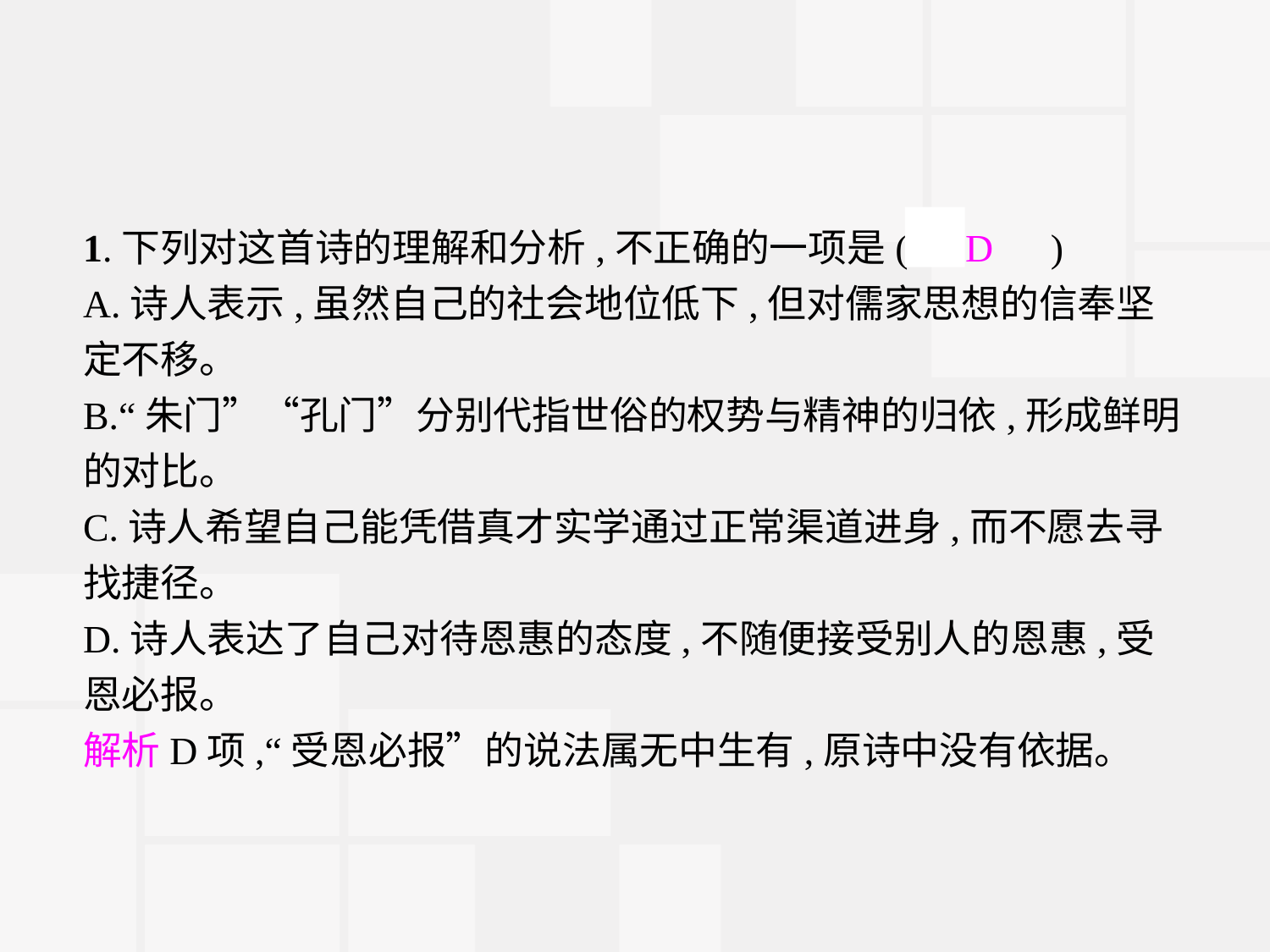

1.下列对这首诗的理解和分析,不正确的一项是(　D　)
A.诗人表示,虽然自己的社会地位低下,但对儒家思想的信奉坚定不移。
B.“朱门”“孔门”分别代指世俗的权势与精神的归依,形成鲜明的对比。
C.诗人希望自己能凭借真才实学通过正常渠道进身,而不愿去寻找捷径。
D.诗人表达了自己对待恩惠的态度,不随便接受别人的恩惠,受恩必报。
解析D项,“受恩必报”的说法属无中生有,原诗中没有依据。